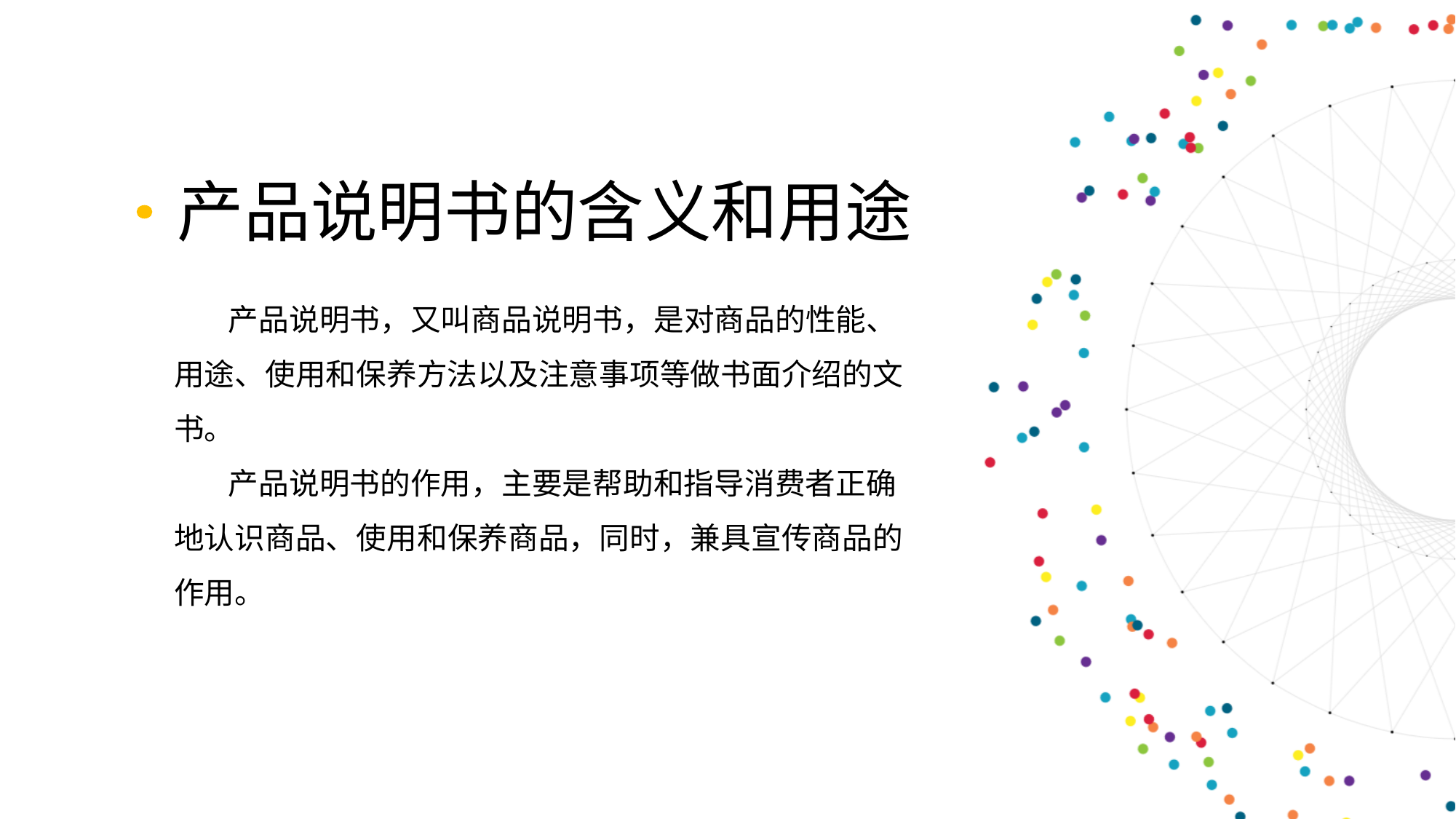

产品说明书的含义和用途

       产品说明书，又叫商品说明书，是对商品的性能、用途、使用和保养方法以及注意事项等做书面介绍的文书。
       产品说明书的作用，主要是帮助和指导消费者正确地认识商品、使用和保养商品，同时，兼具宣传商品的作用。